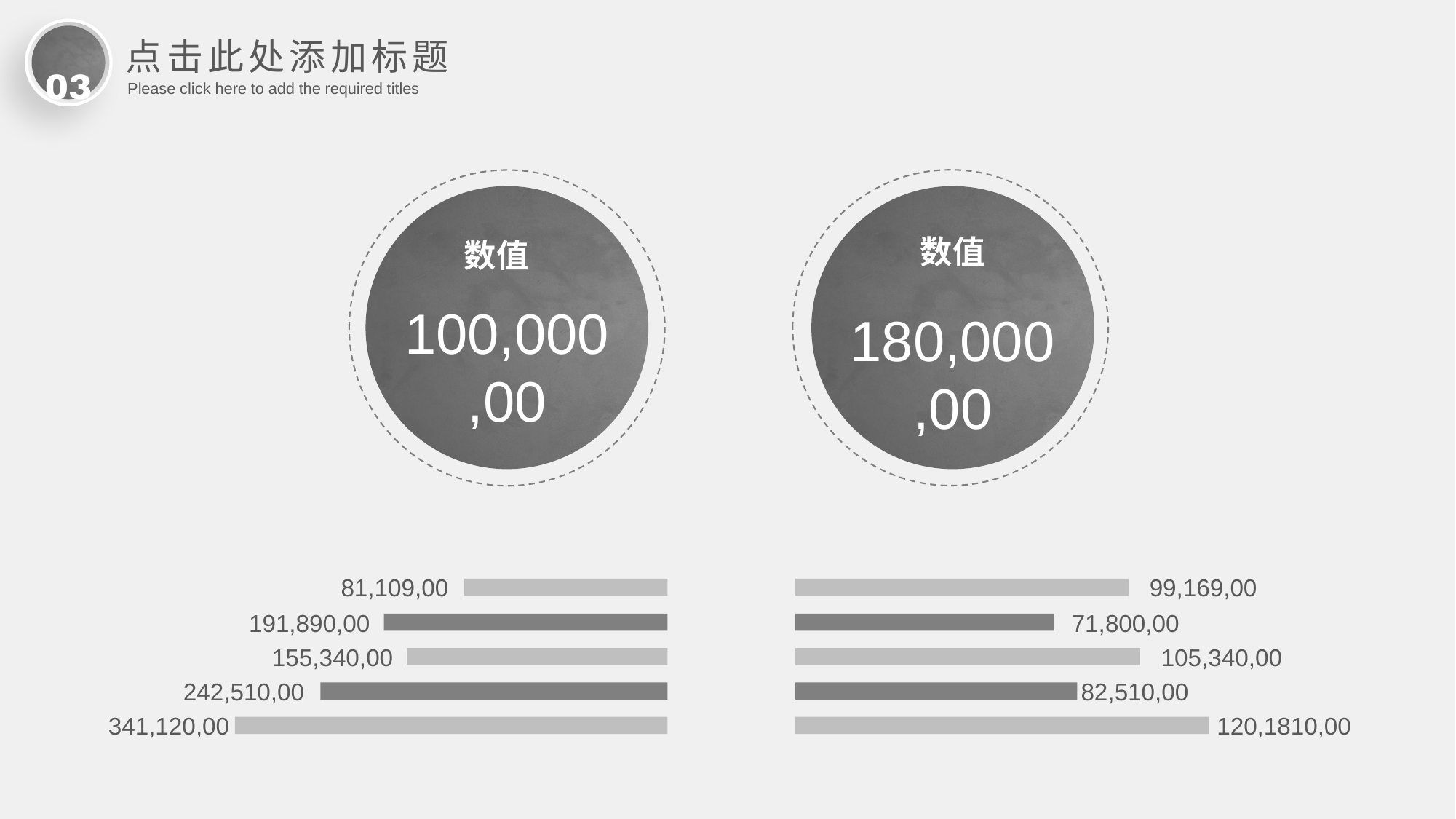

03

点击此处添加标题
Please click here to add the required titles

数值
100,000,00

数值
180,000,00
81,109,00
99,169,00

191,890,00
71,800,00

155,340,00
105,340,00

242,510,00
82,510,00

341,120,00
120,1810,00